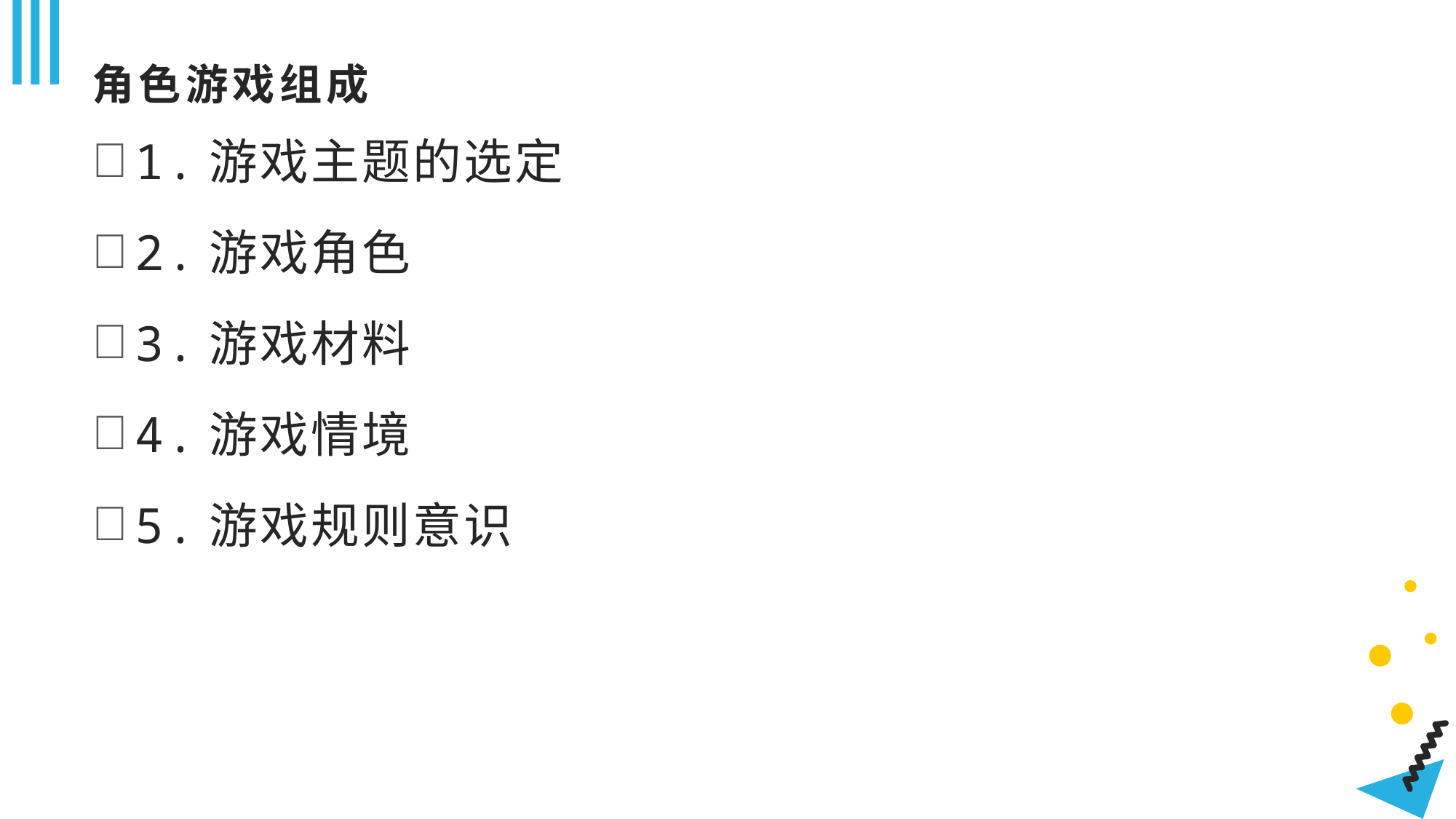

# 角色游戏组成
1.游戏主题的选定
2.游戏角色
3.游戏材料
4.游戏情境
5.游戏规则意识